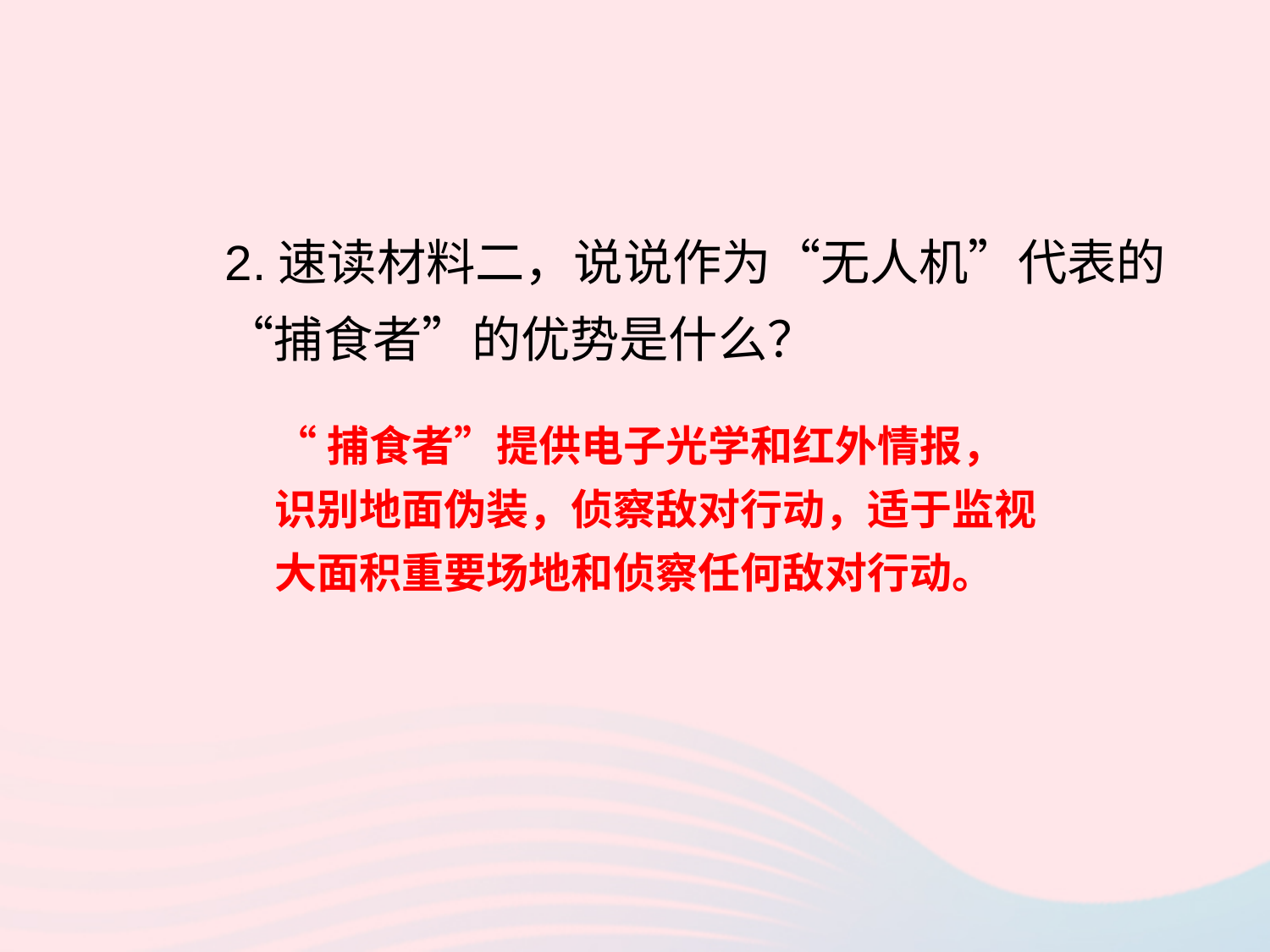

2.速读材料二，说说作为“无人机”代表的“捕食者”的优势是什么？
“捕食者”提供电子光学和红外情报，识别地面伪装，侦察敌对行动，适于监视大面积重要场地和侦察任何敌对行动。